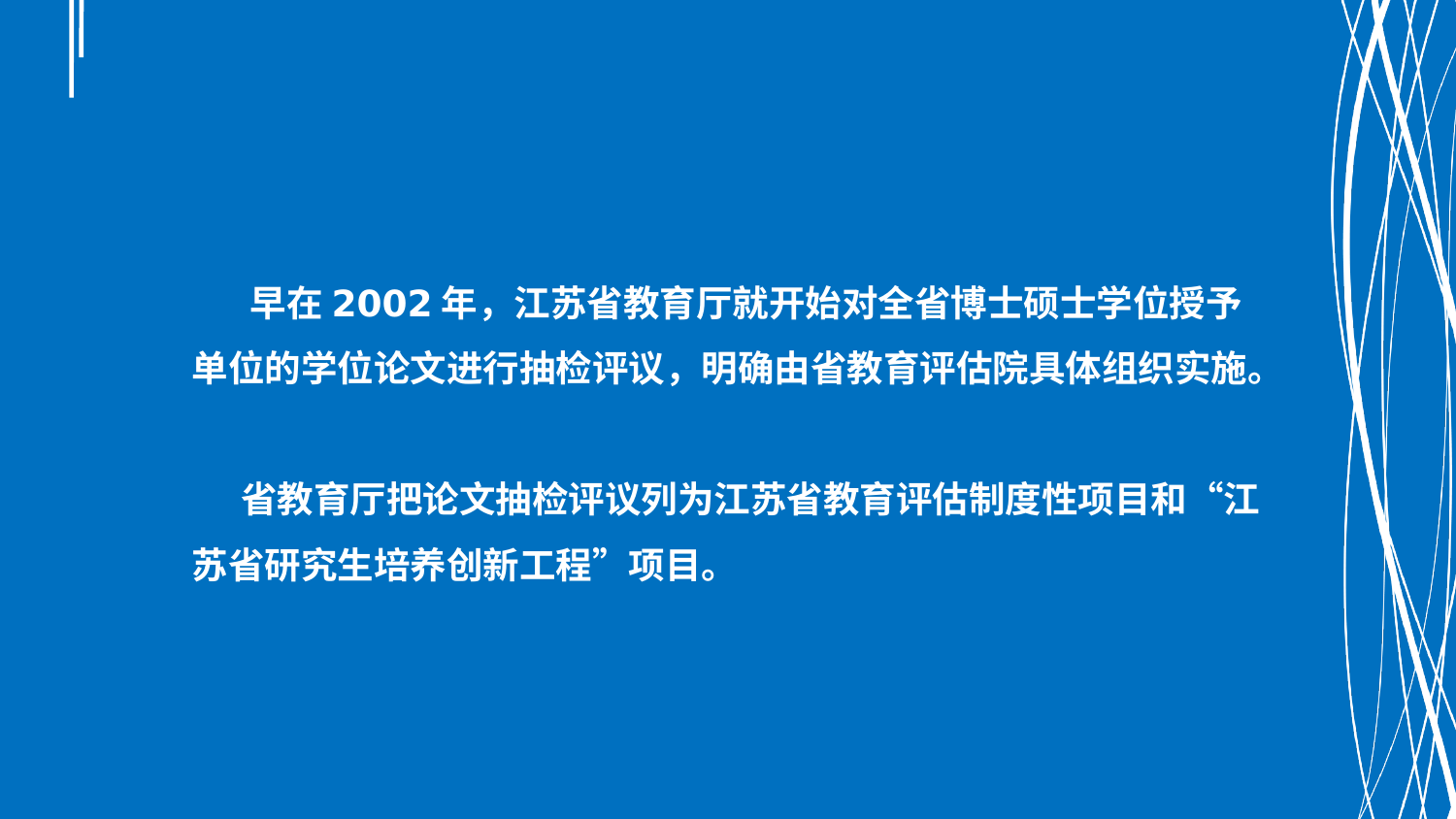

# 早在2002年，江苏省教育厅就开始对全省博士硕士学位授予单位的学位论文进行抽检评议，明确由省教育评估院具体组织实施。 省教育厅把论文抽检评议列为江苏省教育评估制度性项目和“江苏省研究生培养创新工程”项目。